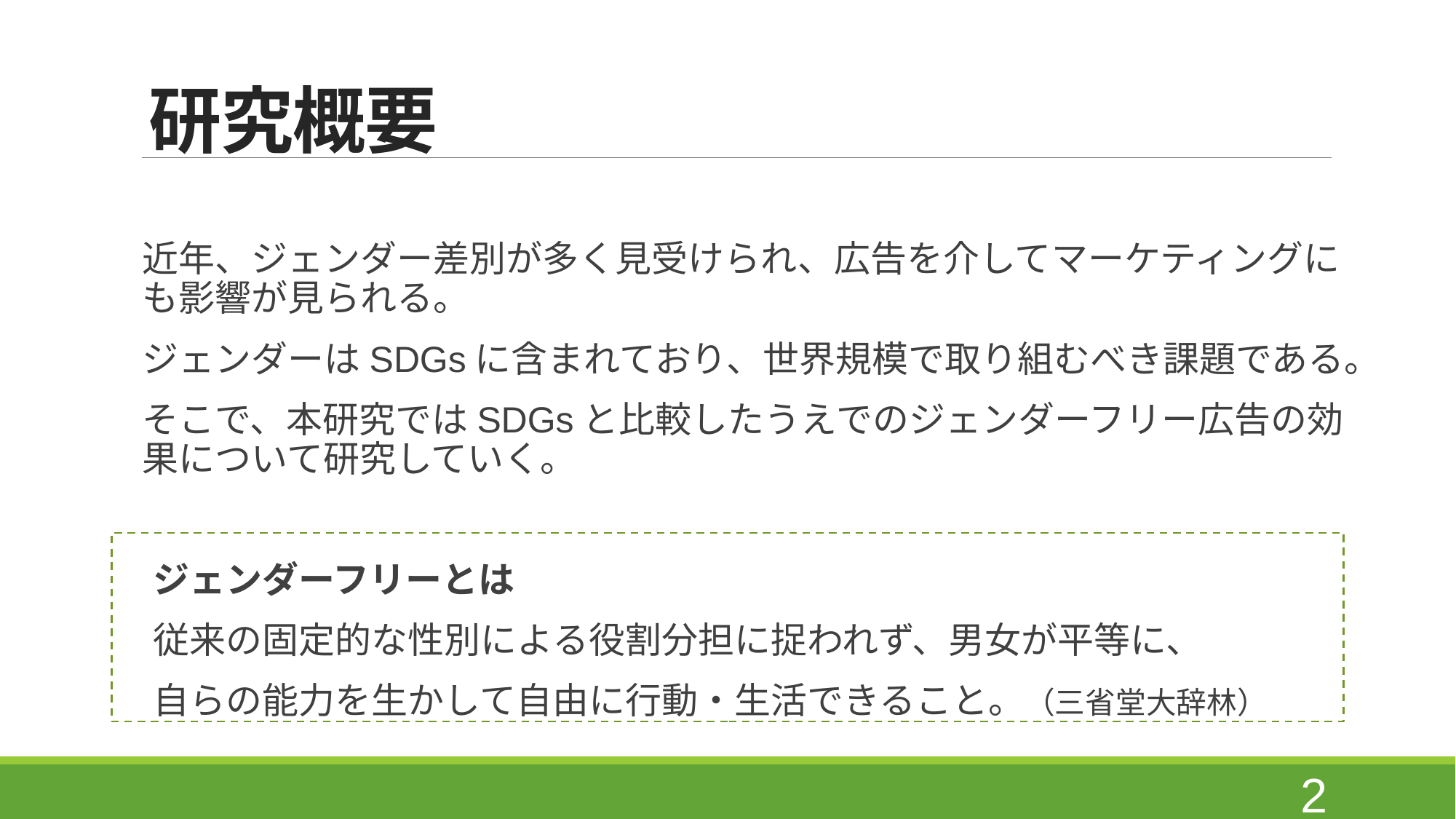

# 研究概要

近年、ジェンダー差別が多く見受けられ、広告を介してマーケティングにも影響が見られる。
ジェンダーはSDGsに含まれており、世界規模で取り組むべき課題である。
そこで、本研究ではSDGsと比較したうえでのジェンダーフリー広告の効果について研究していく。

ジェンダーフリーとは
従来の固定的な性別による役割分担に捉われず、男女が平等に、
自らの能力を生かして自由に行動・生活できること。（三省堂大辞林）

2